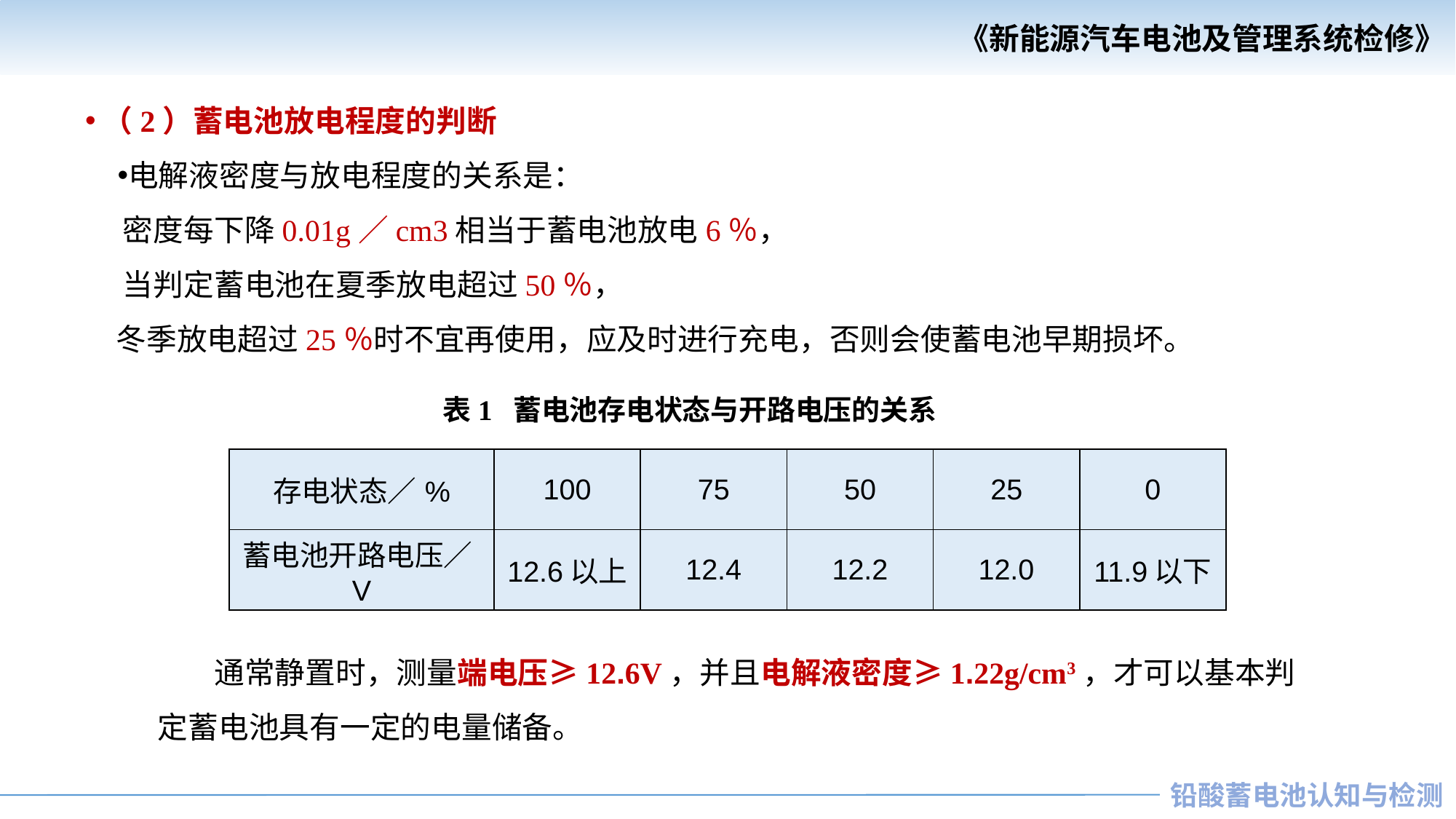

（2）蓄电池放电程度的判断
电解液密度与放电程度的关系是：
      密度每下降0.01g／cm3相当于蓄电池放电6％，
      当判定蓄电池在夏季放电超过50％，
     冬季放电超过25％时不宜再使用，应及时进行充电，否则会使蓄电池早期损坏。

表1  蓄电池存电状态与开路电压的关系
| 存电状态／% | 100 | 75 | 50 | 25 | 0 |
| --- | --- | --- | --- | --- | --- |
| 蓄电池开路电压／V | 12.6以上 | 12.4 | 12.2 | 12.0 | 11.9以下 |
 通常静置时，测量端电压≥12.6V，并且电解液密度≥1.22g/cm3，才可以基本判定蓄电池具有一定的电量储备。